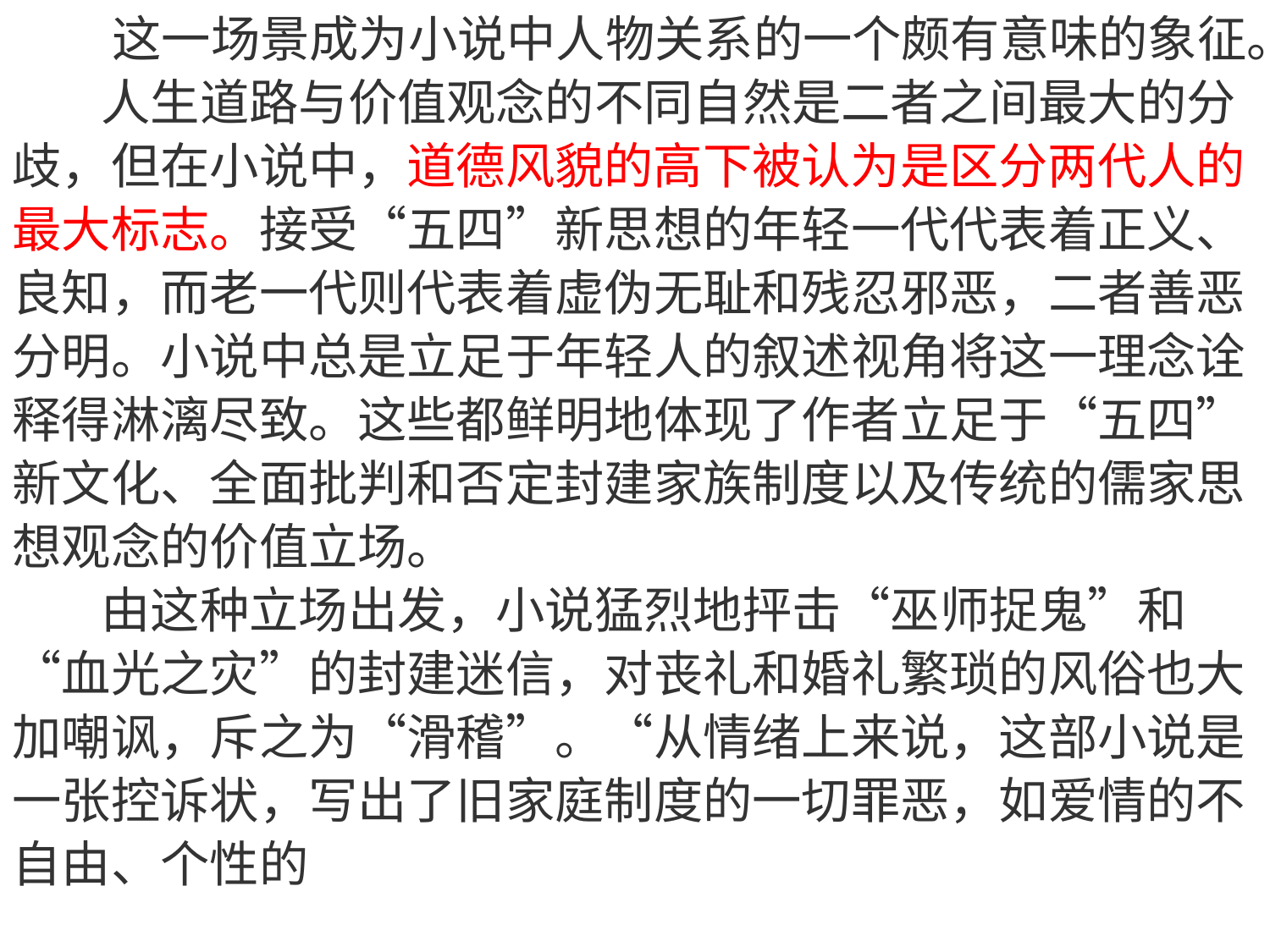

这一场景成为小说中人物关系的一个颇有意味的象征。
       人生道路与价值观念的不同自然是二者之间最大的分歧，但在小说中，道德风貌的高下被认为是区分两代人的最大标志。接受“五四”新思想的年轻一代代表着正义、良知，而老一代则代表着虚伪无耻和残忍邪恶，二者善恶分明。小说中总是立足于年轻人的叙述视角将这一理念诠释得淋漓尽致。这些都鲜明地体现了作者立足于“五四”新文化、全面批判和否定封建家族制度以及传统的儒家思想观念的价值立场。
       由这种立场出发，小说猛烈地抨击“巫师捉鬼”和“血光之灾”的封建迷信，对丧礼和婚礼繁琐的风俗也大加嘲讽，斥之为“滑稽”。“从情绪上来说，这部小说是一张控诉状，写出了旧家庭制度的一切罪恶，如爱情的不自由、个性的